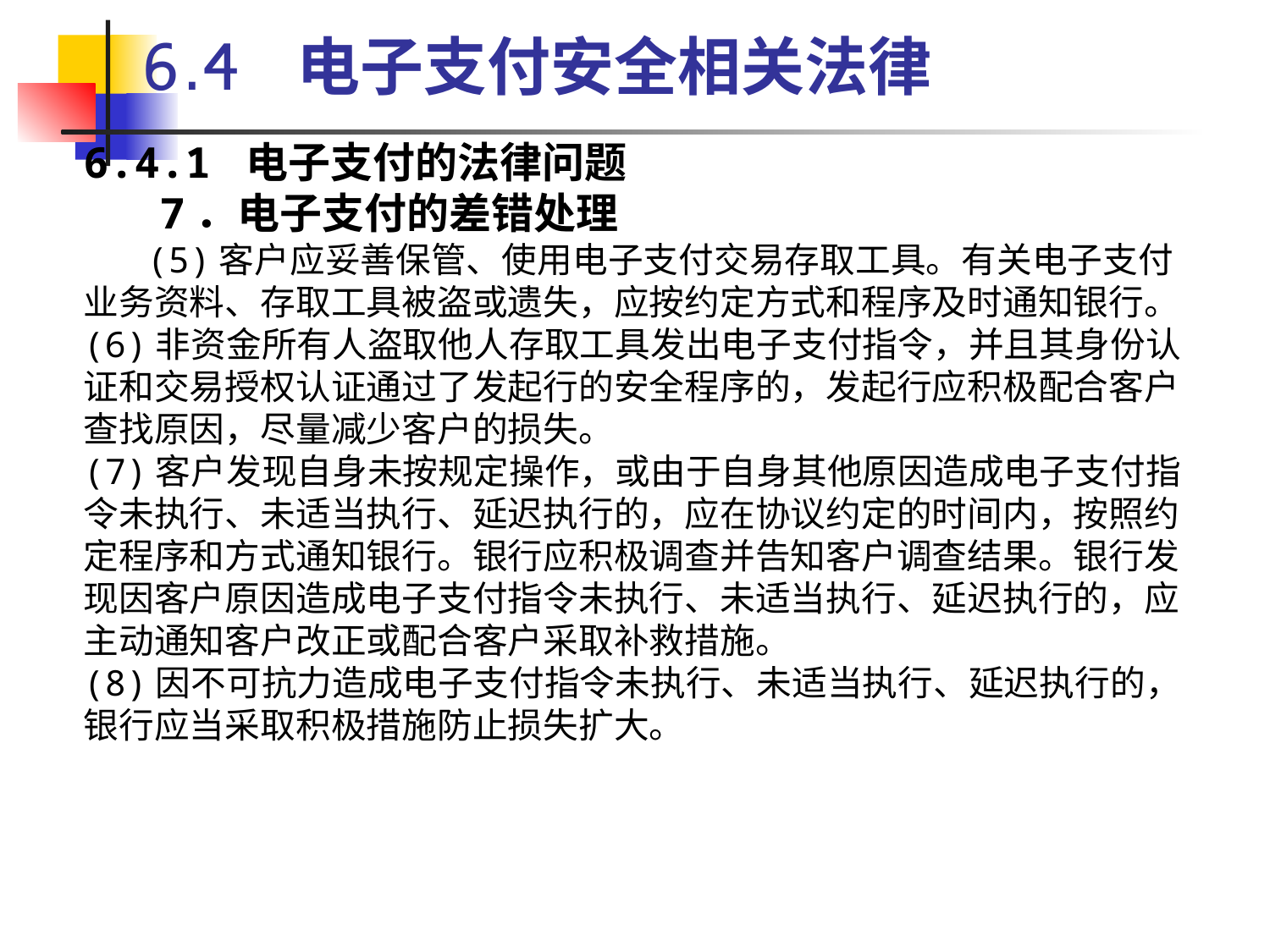

6.4  电子支付安全相关法律
6.4.1 电子支付的法律问题
   7．电子支付的差错处理
   (5)客户应妥善保管、使用电子支付交易存取工具。有关电子支付业务资料、存取工具被盗或遗失，应按约定方式和程序及时通知银行。
(6)非资金所有人盗取他人存取工具发出电子支付指令，并且其身份认证和交易授权认证通过了发起行的安全程序的，发起行应积极配合客户查找原因，尽量减少客户的损失。
(7)客户发现自身未按规定操作，或由于自身其他原因造成电子支付指令未执行、未适当执行、延迟执行的，应在协议约定的时间内，按照约定程序和方式通知银行。银行应积极调查并告知客户调查结果。银行发现因客户原因造成电子支付指令未执行、未适当执行、延迟执行的，应主动通知客户改正或配合客户采取补救措施。
(8)因不可抗力造成电子支付指令未执行、未适当执行、延迟执行的，银行应当采取积极措施防止损失扩大。